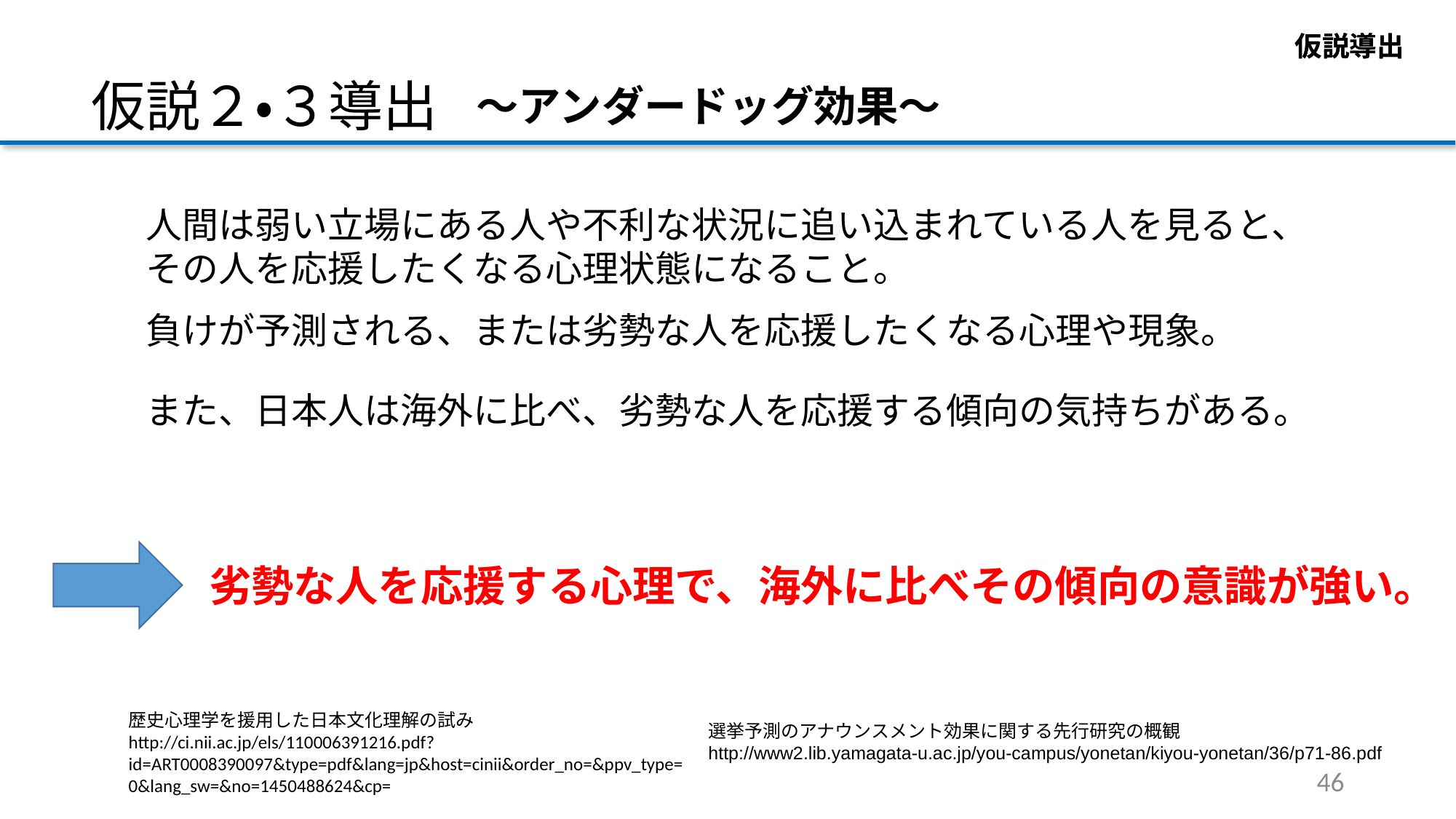

仮説導出
仮説導出
仮説２・３導出
～アンダードッグ効果～
人間は弱い立場にある人や不利な状況に追い込まれている人を見ると、その人を応援したくなる心理状態になること。
負けが予測される、または劣勢な人を応援したくなる心理や現象。
また、日本人は海外に比べ、劣勢な人を応援する傾向の気持ちがある。

劣勢な人を応援する心理で、海外に比べその傾向の意識が強い。
歴史心理学を援用した日本文化理解の試み
http://ci.nii.ac.jp/els/110006391216.pdf?id=ART0008390097&type=pdf&lang=jp&host=cinii&order_no=&ppv_type=0&lang_sw=&no=1450488624&cp=
選挙予測のアナウンスメント効果に関する先行研究の概観
http://www2.lib.yamagata-u.ac.jp/you-campus/yonetan/kiyou-yonetan/36/p71-86.pdf
46